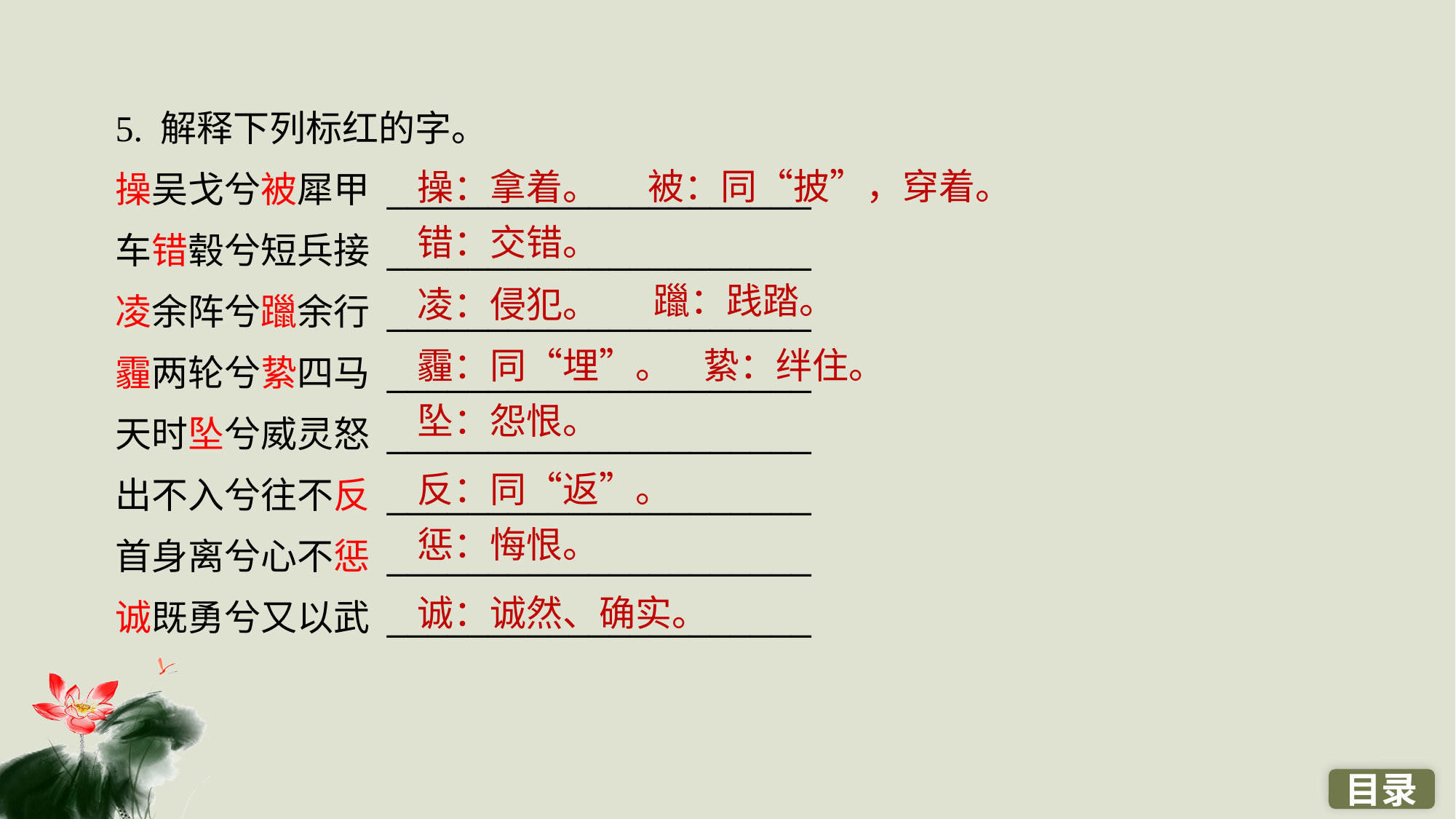

5. 解释下列标红的字。
操吴戈兮被犀甲 _____________________
车错毂兮短兵接 _____________________
凌余阵兮躐余行 _____________________
霾两轮兮絷四马 _____________________
天时坠兮威灵怒 _____________________
出不入兮往不反 _____________________
首身离兮心不惩 _____________________
诚既勇兮又以武 _____________________
　被：同“披”，穿着。
操：拿着。
错：交错。
躐：践踏。
凌：侵犯。
絷：绊住。
霾：同“埋”。
坠：怨恨。
反：同“返”。
惩：悔恨。
诚：诚然、确实。